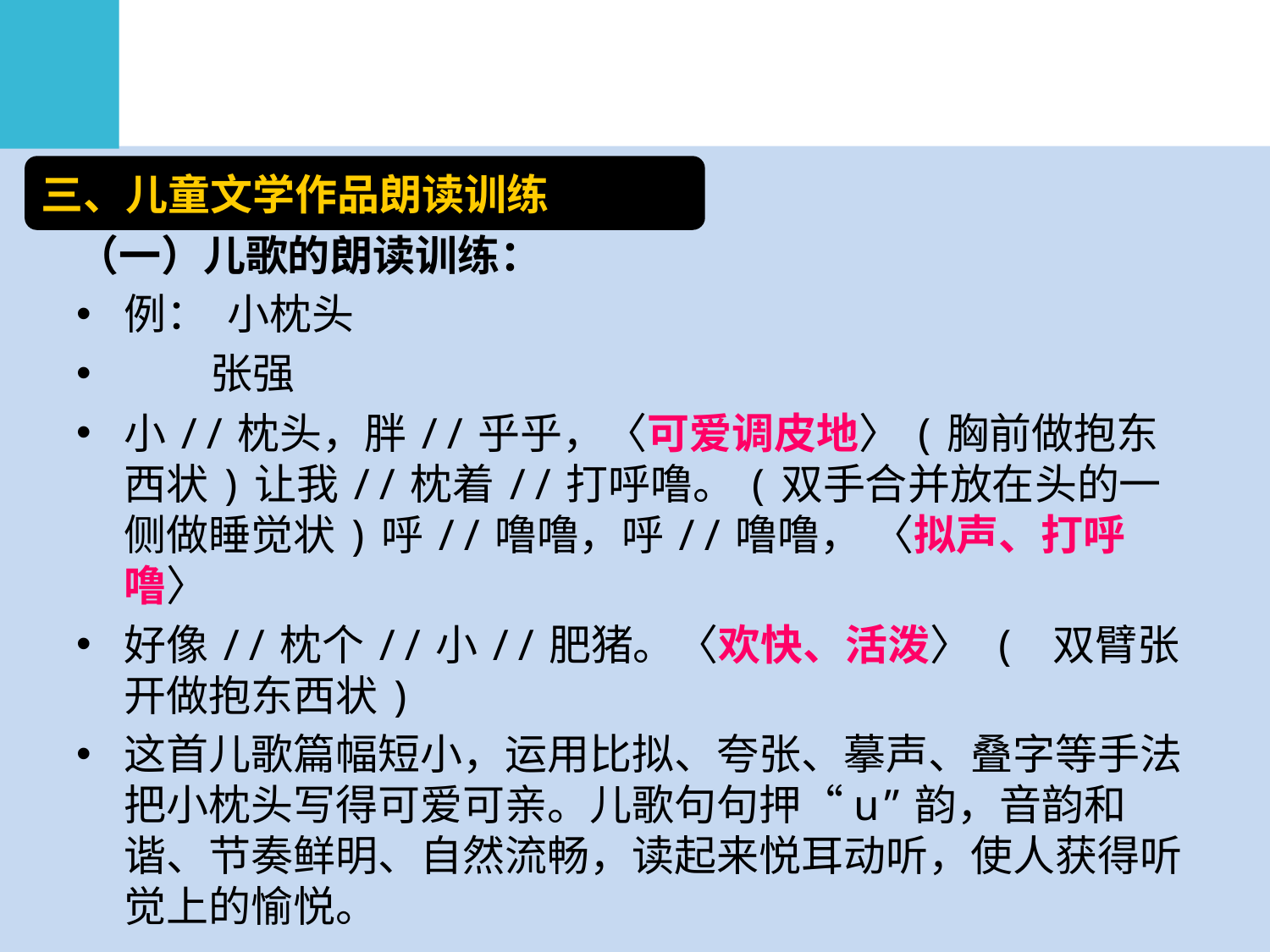

#

三、儿童文学作品朗读训练

（一）儿歌的朗读训练：
例：  小枕头
        张强
小//枕头，胖//乎乎，〈可爱调皮地〉(胸前做抱东西状)让我//枕着//打呼噜。(双手合并放在头的一侧做睡觉状)呼//噜噜，呼//噜噜， 〈拟声、打呼噜〉
好像//枕个//小//肥猪。〈欢快、活泼〉 ( 双臂张开做抱东西状)
这首儿歌篇幅短小，运用比拟、夸张、摹声、叠字等手法把小枕头写得可爱可亲。儿歌句句押“u”韵，音韵和谐、节奏鲜明、自然流畅，读起来悦耳动听，使人获得听觉上的愉悦。